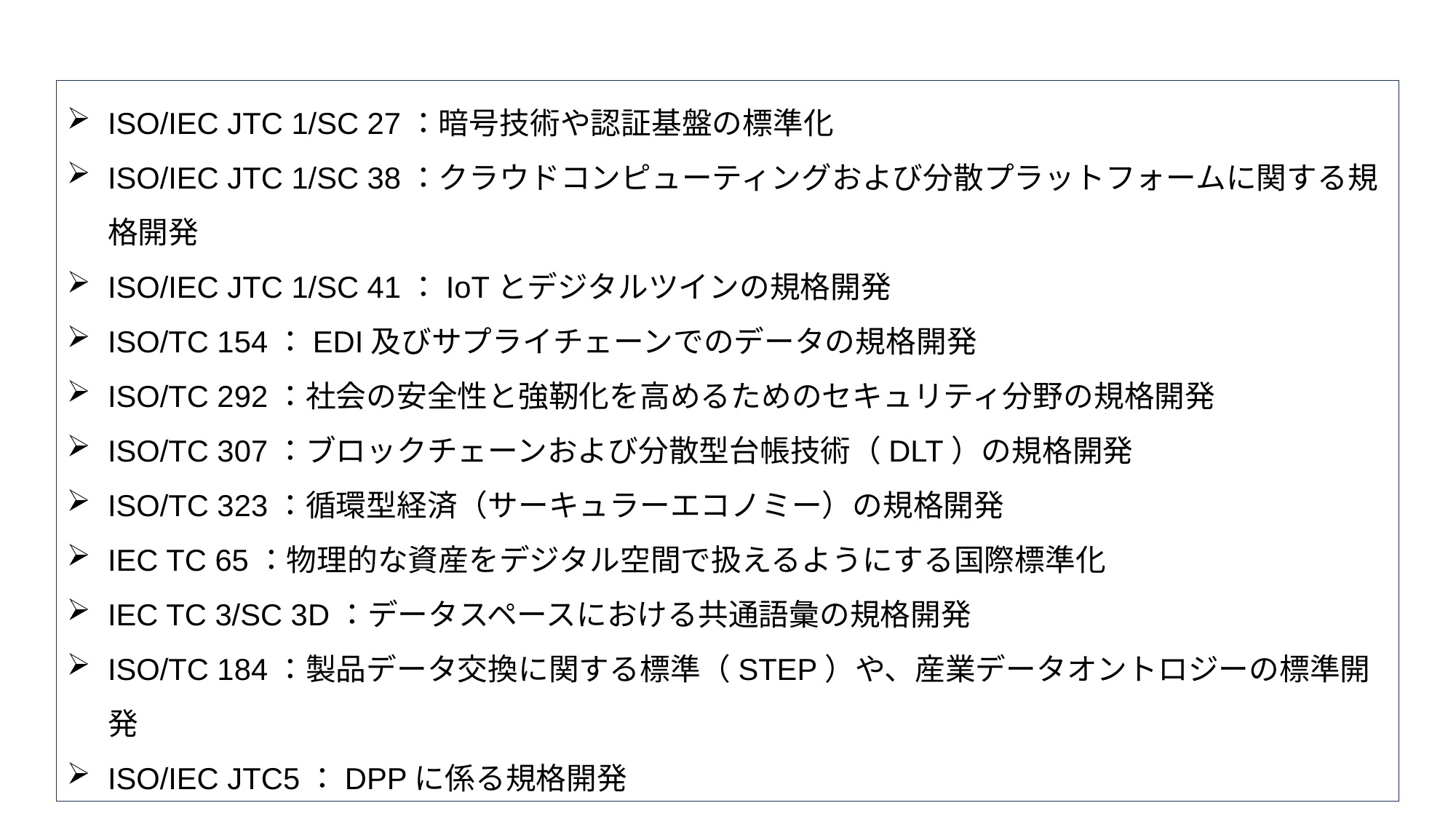

ISO/IEC JTC 1/SC 27：暗号技術や認証基盤の標準化
ISO/IEC JTC 1/SC 38：クラウドコンピューティングおよび分散プラットフォームに関する規格開発
ISO/IEC JTC 1/SC 41：IoTとデジタルツインの規格開発
ISO/TC 154：EDI及びサプライチェーンでのデータの規格開発
ISO/TC 292：社会の安全性と強靭化を高めるためのセキュリティ分野の規格開発
ISO/TC 307：ブロックチェーンおよび分散型台帳技術（DLT）の規格開発
ISO/TC 323：循環型経済（サーキュラーエコノミー）の規格開発
IEC TC 65：物理的な資産をデジタル空間で扱えるようにする国際標準化
IEC TC 3/SC 3D：データスペースにおける共通語彙の規格開発
ISO/TC 184：製品データ交換に関する標準（STEP）や、産業データオントロジーの標準開発
ISO/IEC JTC5：DPPに係る規格開発